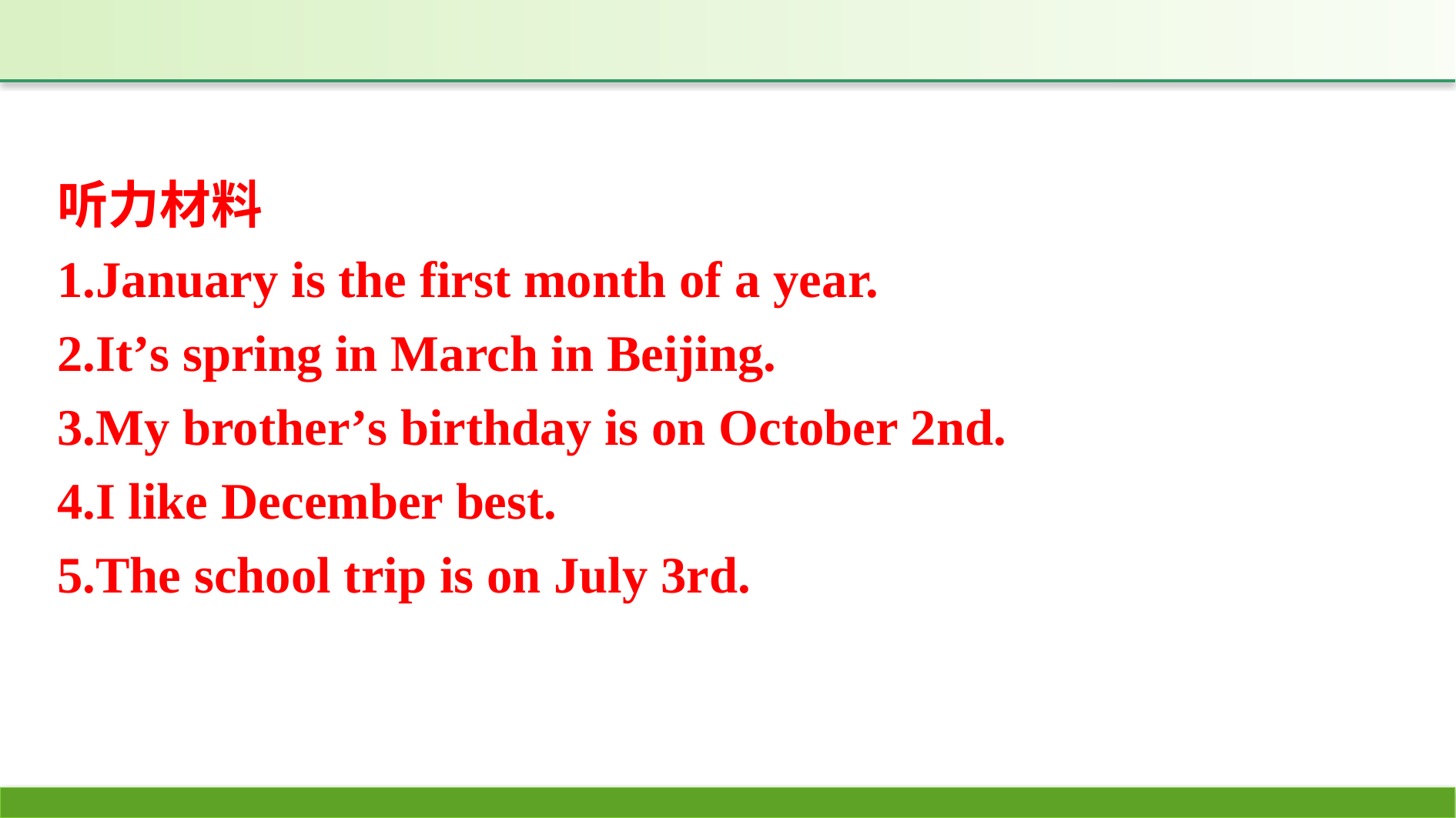

听力材料
1.January is the first month of a year.
2.It’s spring in March in Beijing.
3.My brother’s birthday is on October 2nd.
4.I like December best.
5.The school trip is on July 3rd.